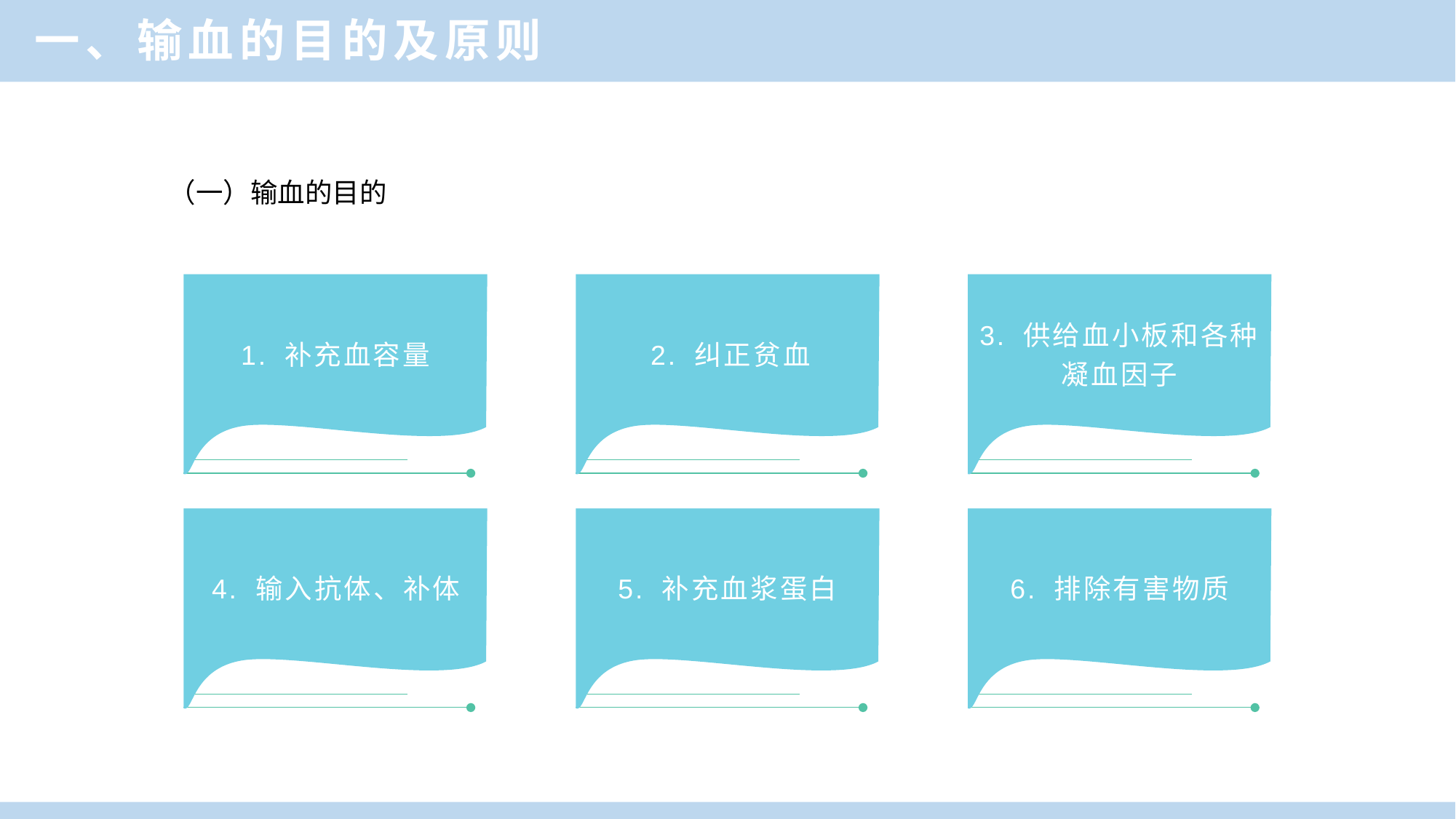

一、输血的目的及原则
单击此处添加标题
（一）输血的目的

A

B

C
1. 补充血容量
2. 纠正贫血
3. 供给血小板和各种凝血因子
4. 输入抗体、补体
5. 补充血浆蛋白
6. 排除有害物质

D

E

F